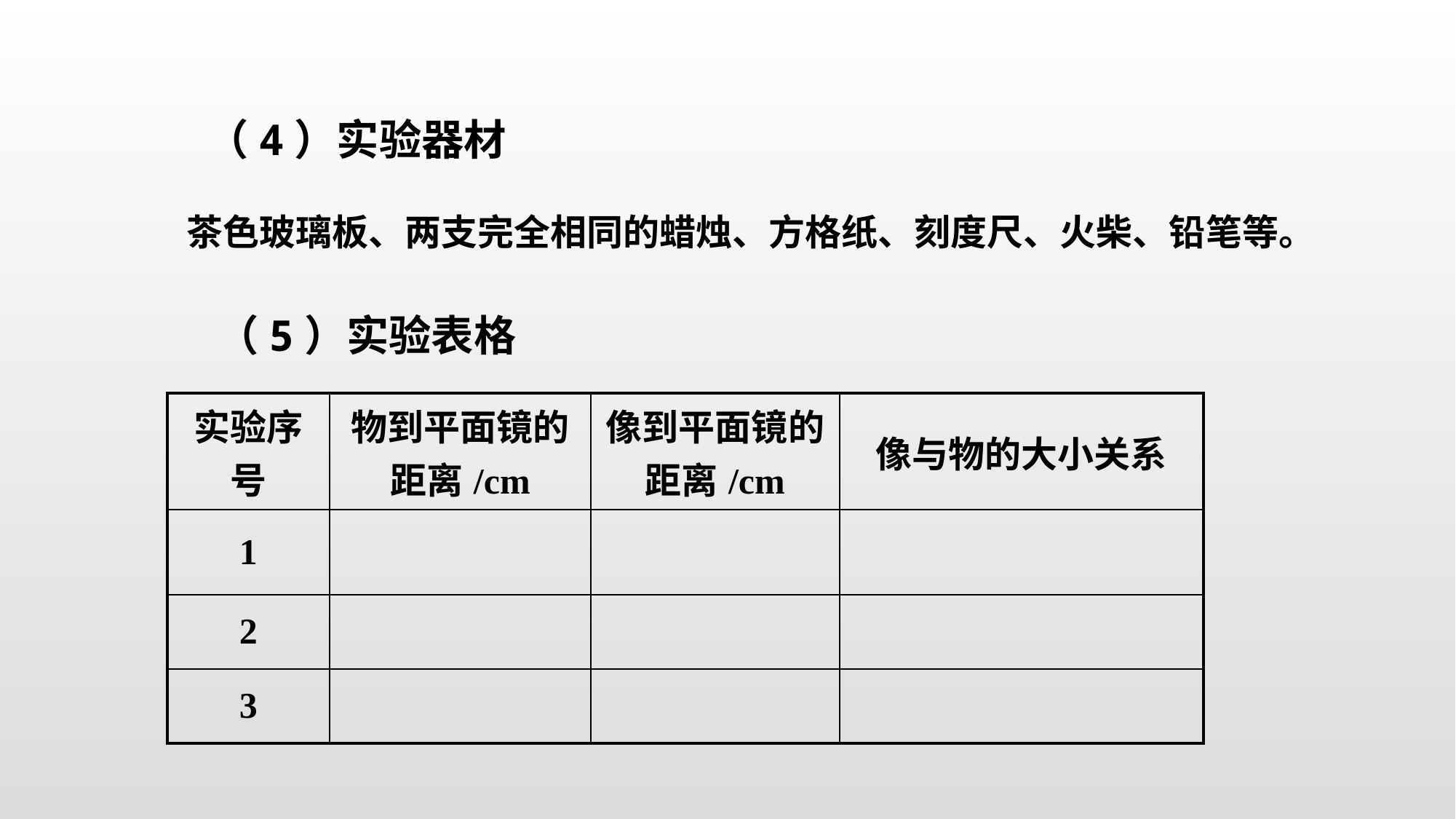

（4）实验器材
茶色玻璃板、两支完全相同的蜡烛、方格纸、刻度尺、火柴、铅笔等。
（5）实验表格
| 实验序号 | 物到平面镜的距离/cm | 像到平面镜的距离/cm | 像与物的大小关系 |
| --- | --- | --- | --- |
| 1 |  |  |  |
| 2 |  |  |  |
| 3 |  |  |  |